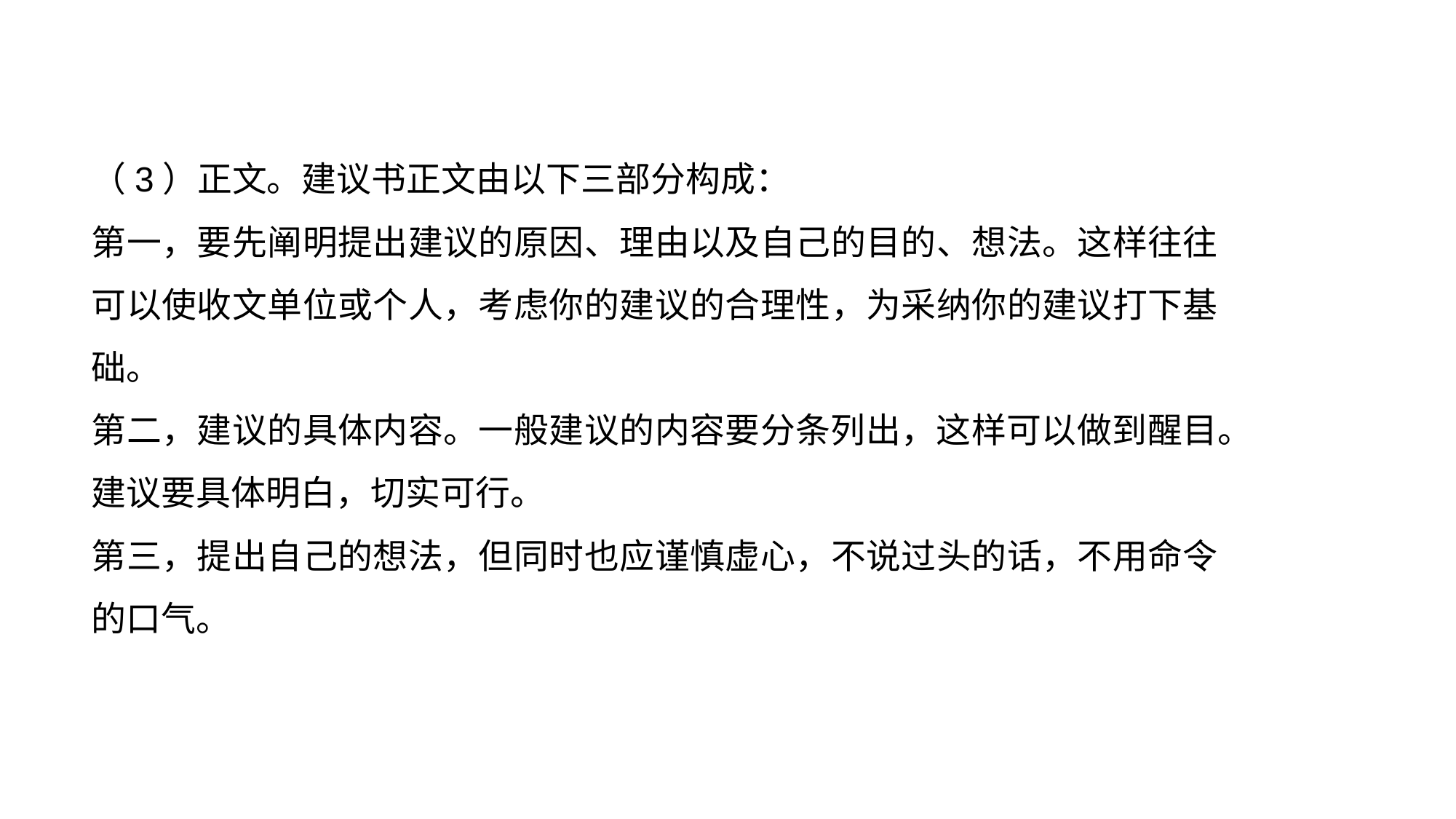

（3）正文。建议书正文由以下三部分构成：
第一，要先阐明提出建议的原因、理由以及自己的目的、想法。这样往往可以使收文单位或个人，考虑你的建议的合理性，为采纳你的建议打下基础。
第二，建议的具体内容。一般建议的内容要分条列出，这样可以做到醒目。建议要具体明白，切实可行。
第三，提出自己的想法，但同时也应谨慎虚心，不说过头的话，不用命令的口气。